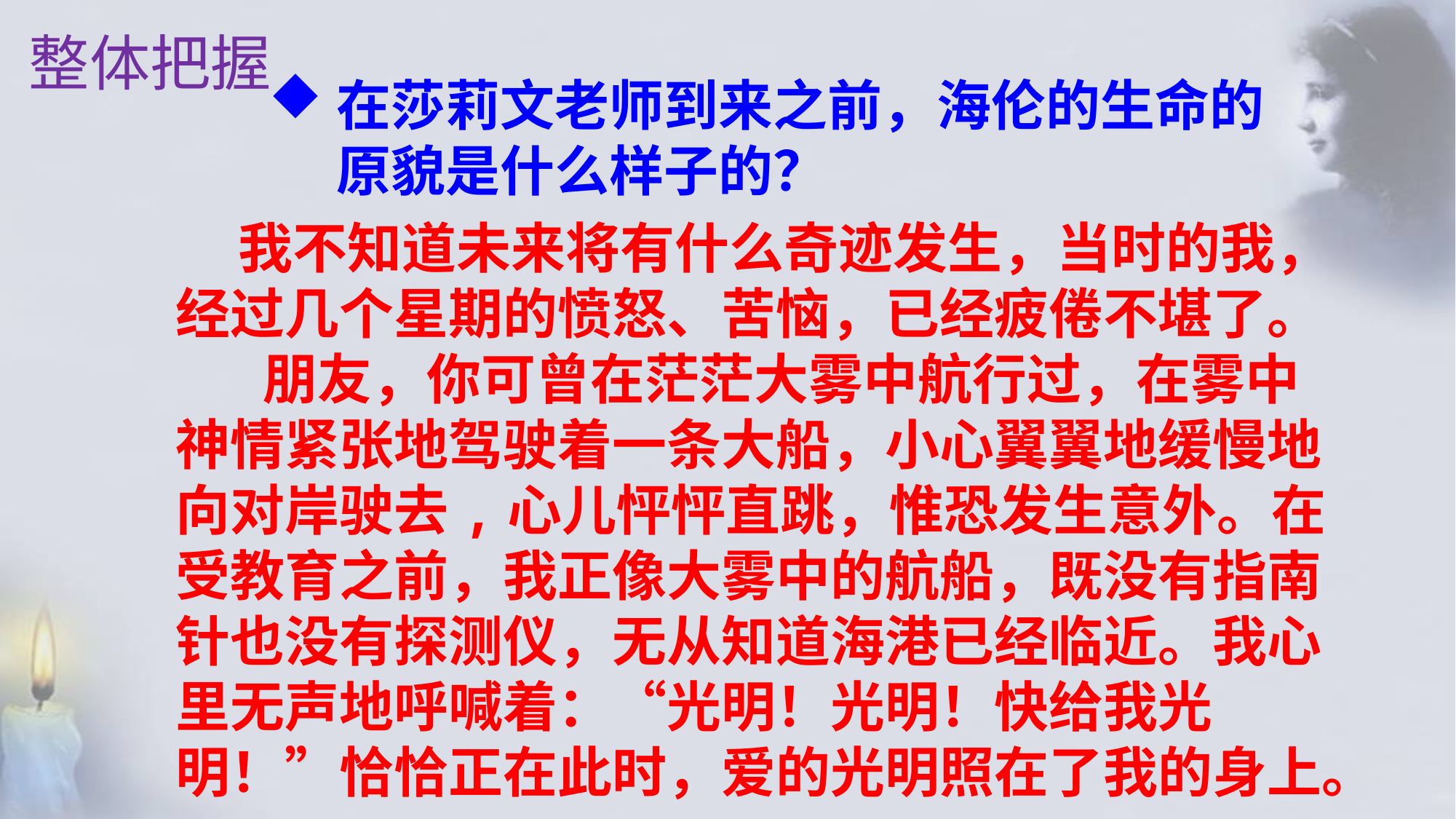

整体把握
在莎莉文老师到来之前，海伦的生命的原貌是什么样子的？
    我不知道未来将有什么奇迹发生，当时的我，经过几个星期的愤怒、苦恼，已经疲倦不堪了。
      朋友，你可曾在茫茫大雾中航行过，在雾中神情紧张地驾驶着一条大船，小心翼翼地缓慢地向对岸驶去,心儿怦怦直跳，惟恐发生意外。在受教育之前，我正像大雾中的航船，既没有指南针也没有探测仪，无从知道海港已经临近。我心里无声地呼喊着：“光明！光明！快给我光明！”恰恰正在此时，爱的光明照在了我的身上。